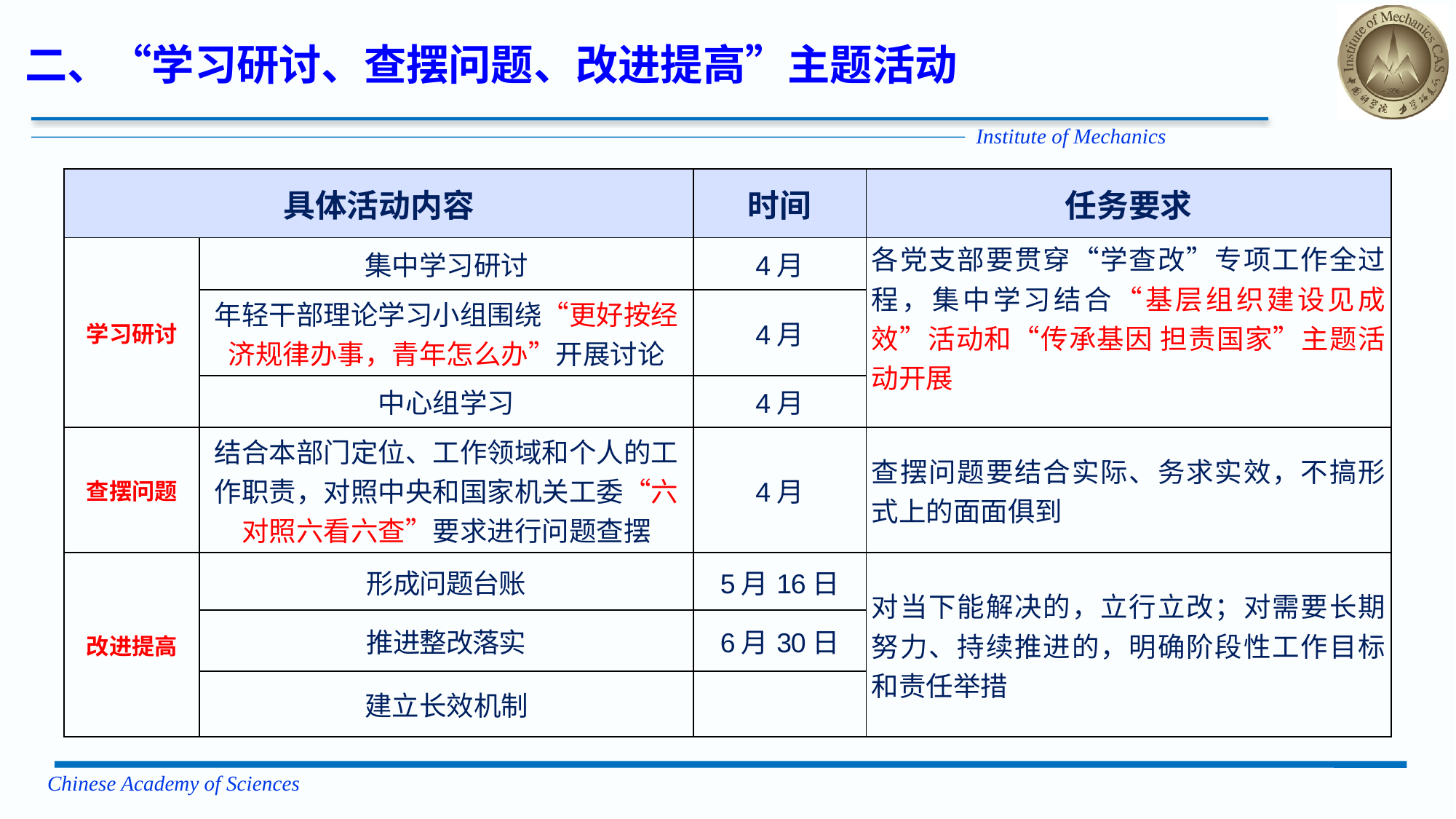

二、“学习研讨、查摆问题、改进提高”主题活动
| 具体活动内容 |  | 时间 | 任务要求 |
| --- | --- | --- | --- |
| 学习研讨 | 集中学习研讨 | 4月 | 各党支部要贯穿“学查改”专项工作全过程，集中学习结合“基层组织建设见成效”活动和“传承基因 担责国家”主题活动开展 |
|  | 年轻干部理论学习小组围绕“更好按经济规律办事，青年怎么办”开展讨论 | 4月 |  |
|  | 中心组学习 | 4月 |  |
| 查摆问题 | 结合本部门定位、工作领域和个人的工作职责，对照中央和国家机关工委“六对照六看六查”要求进行问题查摆 | 4月 | 查摆问题要结合实际、务求实效，不搞形式上的面面俱到 |
| 改进提高 | 形成问题台账 | 5月16日 | 对当下能解决的，立行立改；对需要长期努力、持续推进的，明确阶段性工作目标和责任举措 |
|  | 推进整改落实 | 6月30日 |  |
|  | 建立长效机制 |  |  |